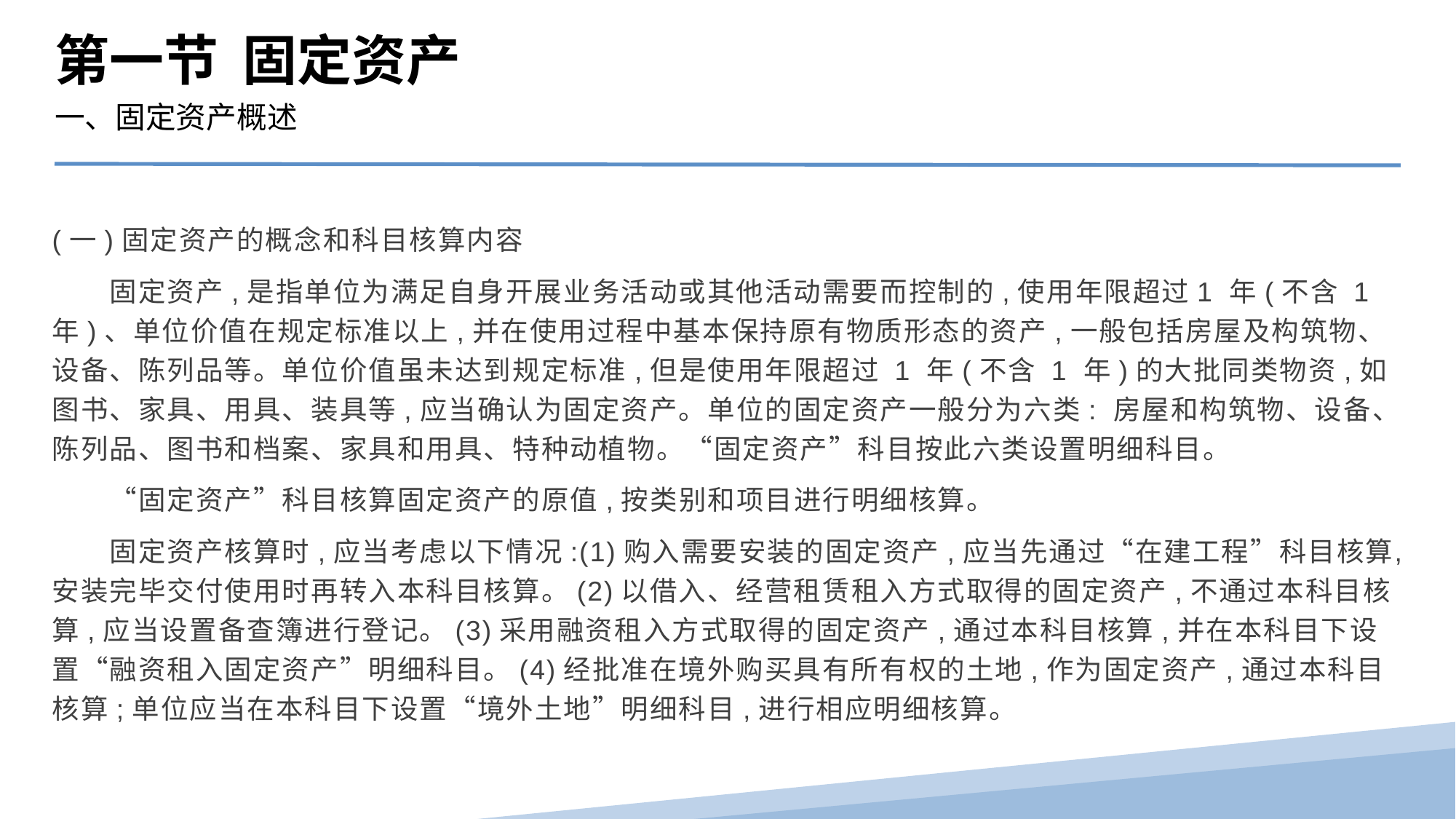

第一节  固定资产
一、固定资产概述
(一)固定资产的概念和科目核算内容
　　固定资产,是指单位为满足自身开展业务活动或其他活动需要而控制的,使用年限超过1 年(不含 1 年)、单位价值在规定标准以上,并在使用过程中基本保持原有物质形态的资产,一般包括房屋及构筑物、设备、陈列品等。单位价值虽未达到规定标准,但是使用年限超过 1 年(不含 1 年)的大批同类物资,如图书、家具、用具、装具等,应当确认为固定资产。单位的固定资产一般分为六类: 房屋和构筑物、设备、陈列品、图书和档案、家具和用具、特种动植物。“固定资产”科目按此六类设置明细科目。
　　“固定资产”科目核算固定资产的原值,按类别和项目进行明细核算。
　　固定资产核算时,应当考虑以下情况:(1)购入需要安装的固定资产,应当先通过“在建工程”科目核算,安装完毕交付使用时再转入本科目核算。(2)以借入、经营租赁租入方式取得的固定资产,不通过本科目核算,应当设置备查簿进行登记。(3)采用融资租入方式取得的固定资产,通过本科目核算,并在本科目下设置“融资租入固定资产”明细科目。(4)经批准在境外购买具有所有权的土地,作为固定资产,通过本科目核算;单位应当在本科目下设置“境外土地”明细科目,进行相应明细核算。